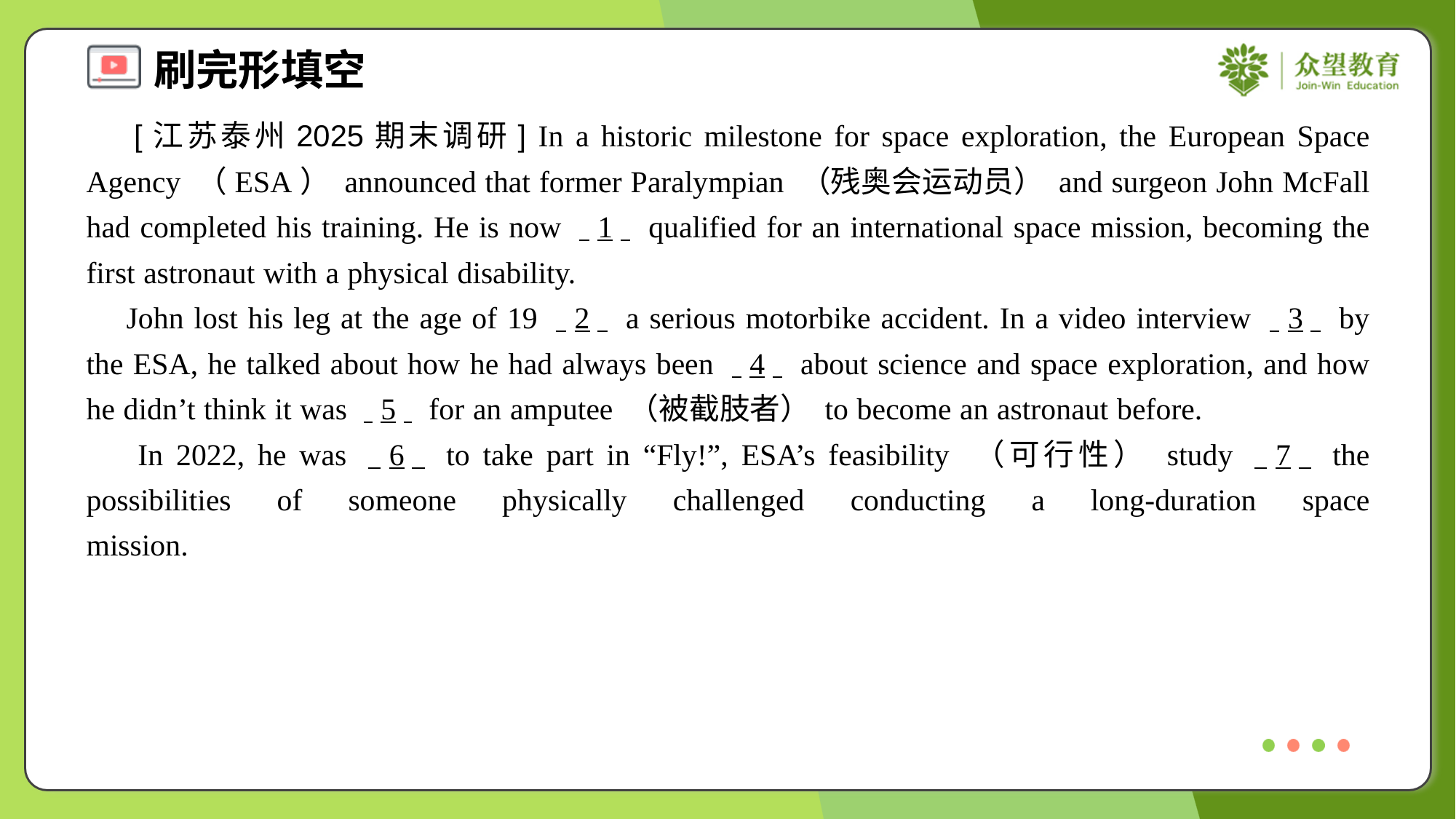

[江苏泰州2025期末调研] In a historic milestone for space exploration, the European Space Agency （ESA） announced that former Paralympian （残奥会运动员） and surgeon John McFall had completed his training. He is now . .1. . qualified for an international space mission, becoming the first astronaut with a physical disability.
    John lost his leg at the age of 19 . .2. . a serious motorbike accident. In a video interview . .3. . by the ESA, he talked about how he had always been . .4. . about science and space exploration, and how he didn’t think it was . .5. . for an amputee （被截肢者） to become an astronaut before.
    In 2022, he was . .6. . to take part in “Fly!”, ESA’s feasibility （可行性） study . .7. . the possibilities of someone physically challenged conducting a long-duration space mission.#3